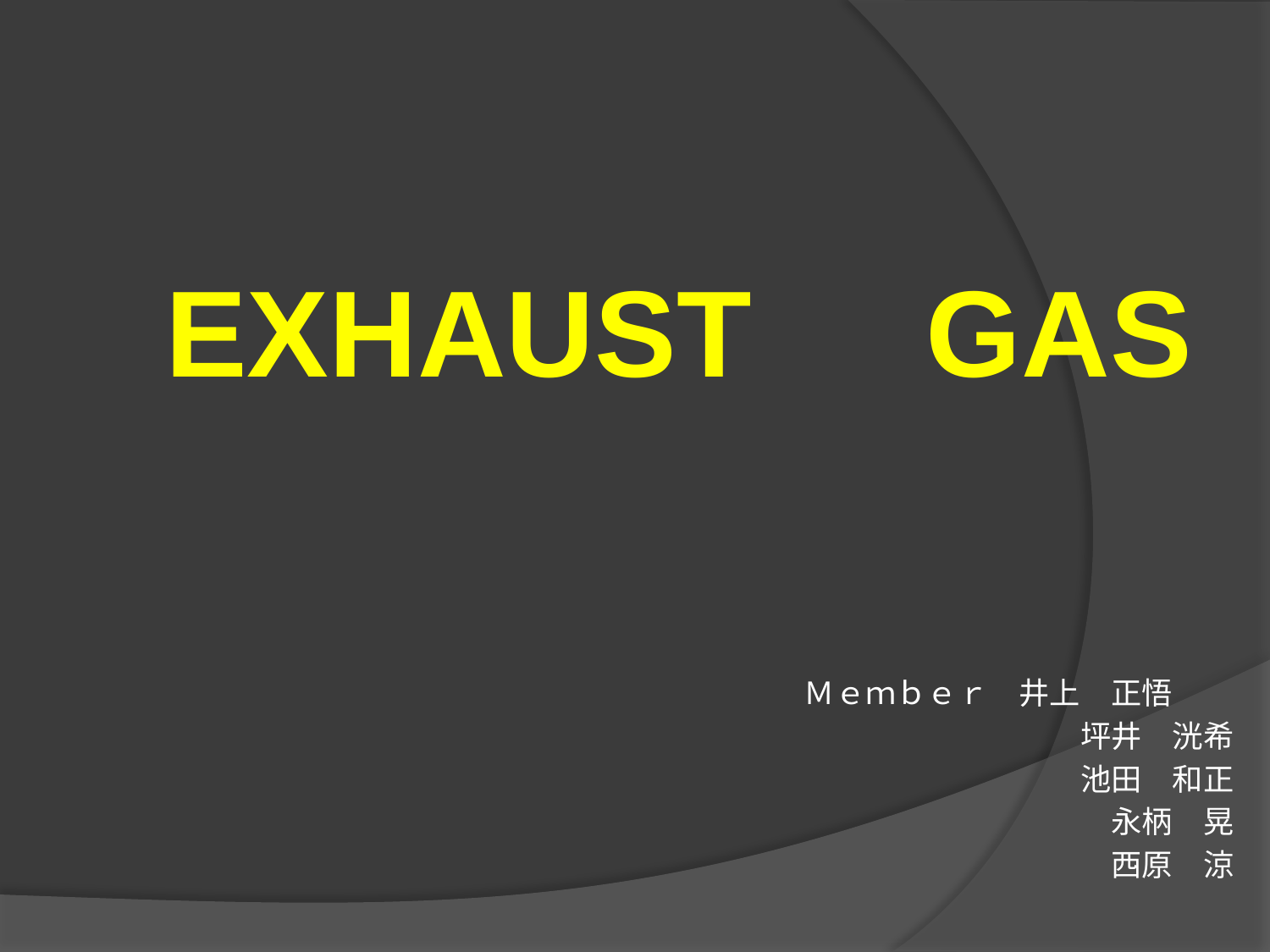

# Exhaust　Gas
Ｍｅｍｂｅｒ　井上　正悟
　　　　　　　坪井　洸希
　　　　　　　池田　和正
　　　　　　　永柄　晃
　　　　　　　西原　涼